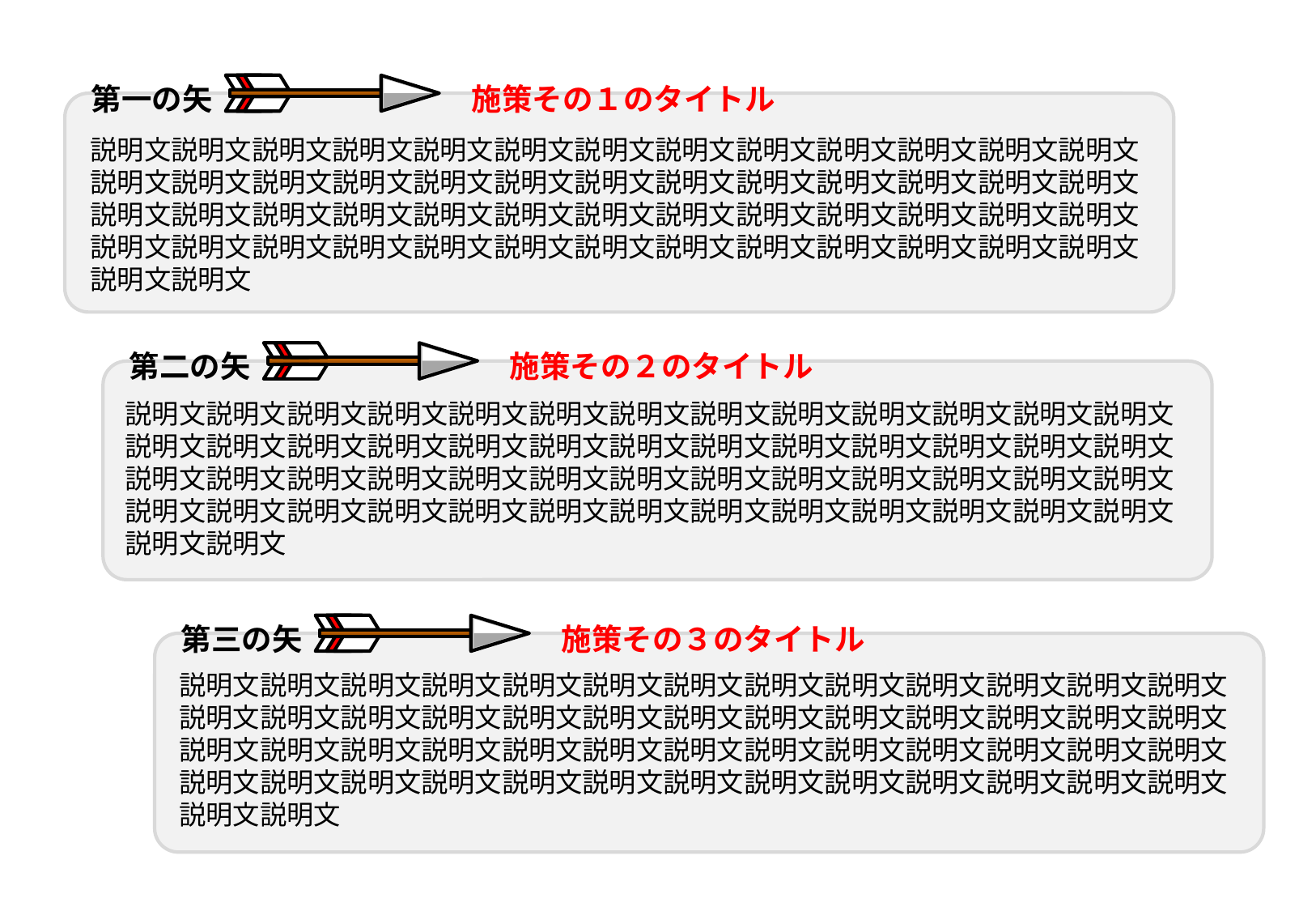

第一の矢
施策その１のタイトル

説明文説明文説明文説明文説明文説明文説明文説明文説明文説明文説明文説明文説明文説明文説明文説明文説明文説明文説明文説明文説明文説明文説明文説明文説明文説明文説明文説明文説明文説明文説明文説明文説明文説明文説明文説明文説明文説明文説明文説明文説明文説明文説明文説明文説明文説明文説明文説明文説明文説明文説明文説明文説明文説明文
第二の矢
施策その２のタイトル

説明文説明文説明文説明文説明文説明文説明文説明文説明文説明文説明文説明文説明文説明文説明文説明文説明文説明文説明文説明文説明文説明文説明文説明文説明文説明文説明文説明文説明文説明文説明文説明文説明文説明文説明文説明文説明文説明文説明文説明文説明文説明文説明文説明文説明文説明文説明文説明文説明文説明文説明文説明文説明文説明文
第三の矢
施策その３のタイトル

説明文説明文説明文説明文説明文説明文説明文説明文説明文説明文説明文説明文説明文説明文説明文説明文説明文説明文説明文説明文説明文説明文説明文説明文説明文説明文説明文説明文説明文説明文説明文説明文説明文説明文説明文説明文説明文説明文説明文説明文説明文説明文説明文説明文説明文説明文説明文説明文説明文説明文説明文説明文説明文説明文